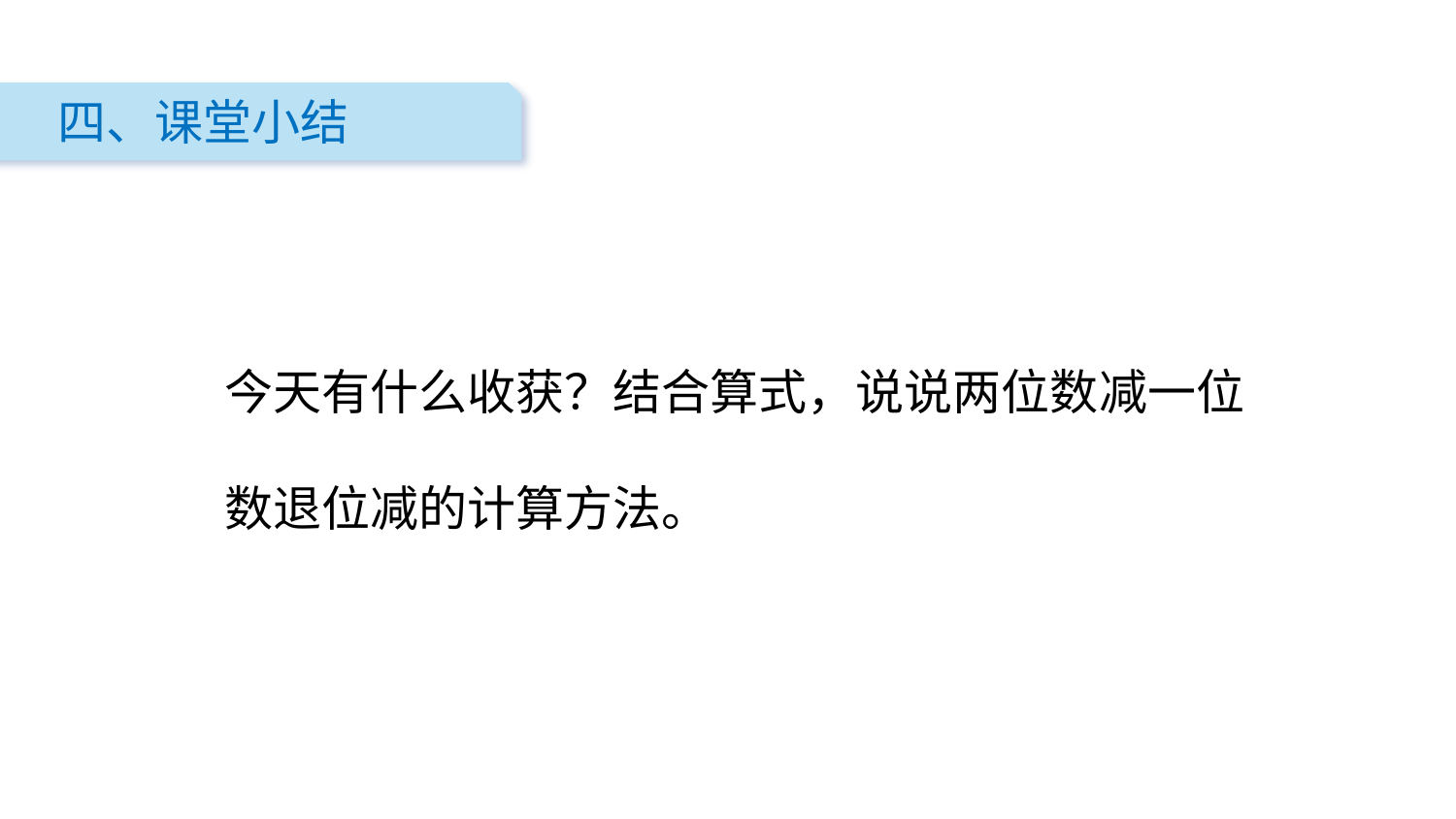

四、课堂小结
今天有什么收获？结合算式，说说两位数减一位数退位减的计算方法。